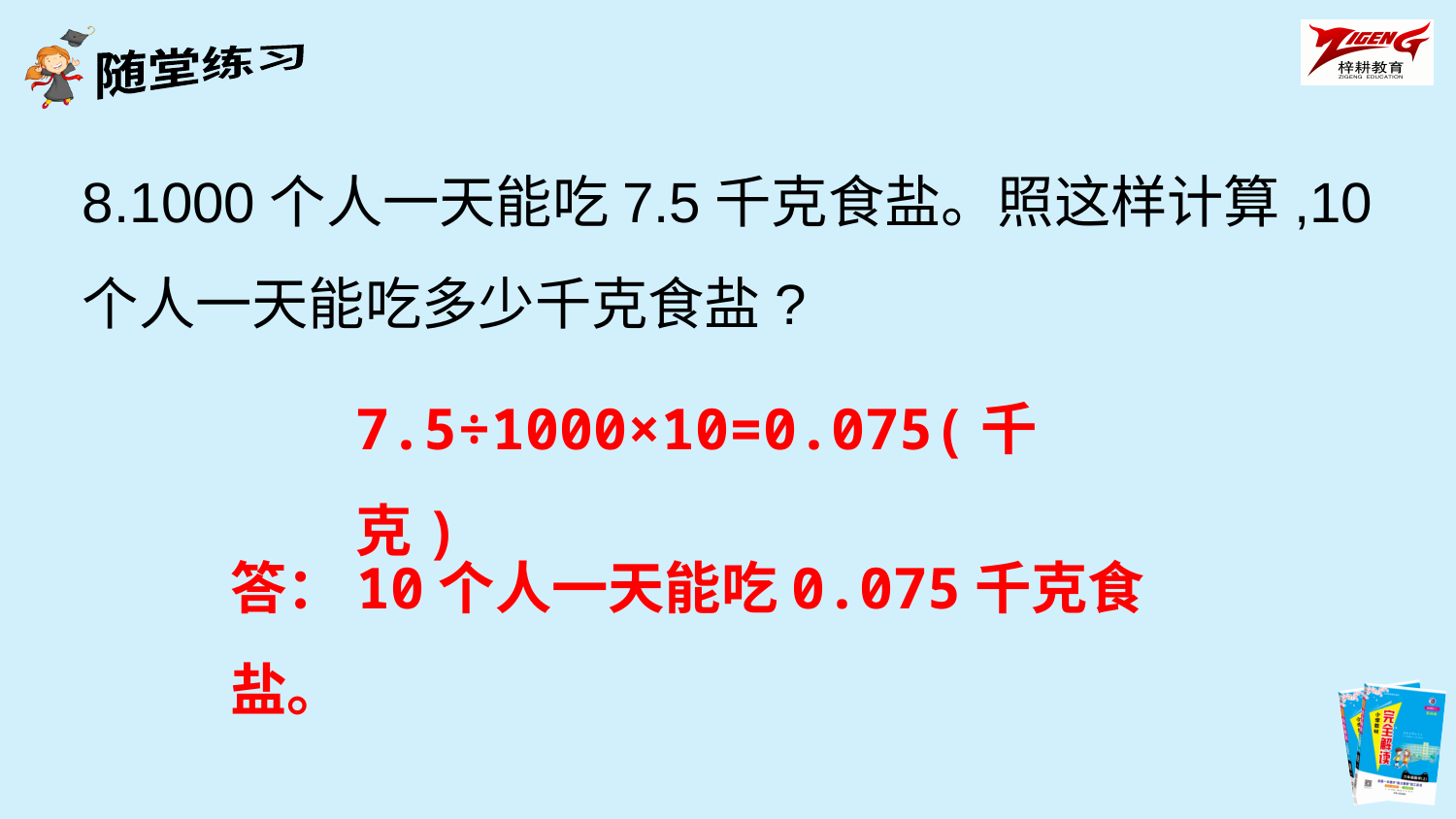

8.1000个人一天能吃7.5千克食盐。照这样计算,10个人一天能吃多少千克食盐?
7.5÷1000×10=0.075(千克)
答：10个人一天能吃0.075千克食盐。